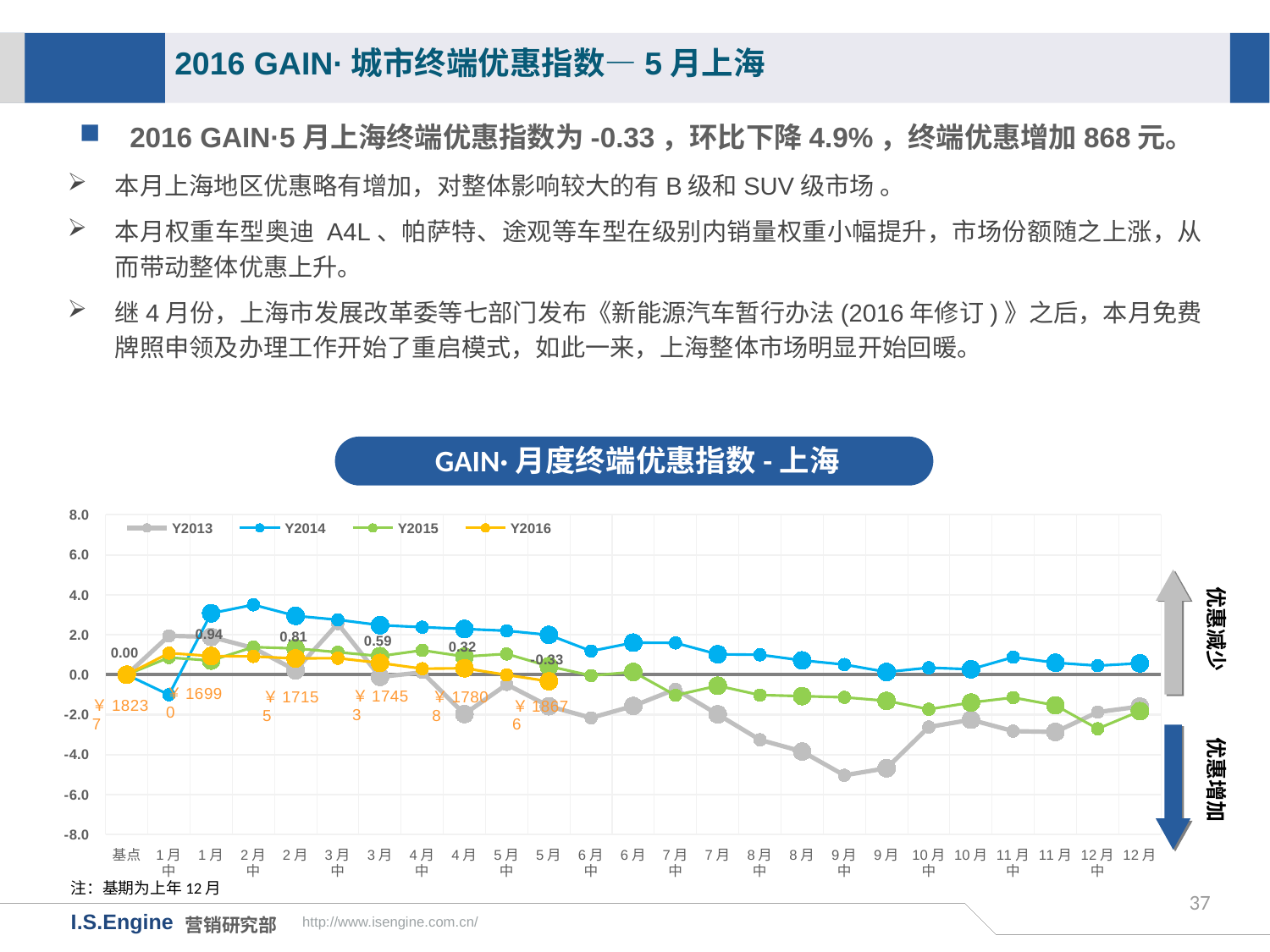

2016 GAIN·城市终端优惠指数—5月上海
2016 GAIN·5月上海终端优惠指数为-0.33，环比下降4.9%，终端优惠增加868元。
本月上海地区优惠略有增加，对整体影响较大的有B级和SUV级市场 。
本月权重车型奥迪 A4L、帕萨特、途观等车型在级别内销量权重小幅提升，市场份额随之上涨，从而带动整体优惠上升。
继4月份，上海市发展改革委等七部门发布《新能源汽车暂行办法(2016年修订)》之后，本月免费牌照申领及办理工作开始了重启模式，如此一来，上海整体市场明显开始回暖。

GAIN·月度终端优惠指数-上海

[unsupported chart]

优惠减少

优惠增加

注：基期为上年12月
37